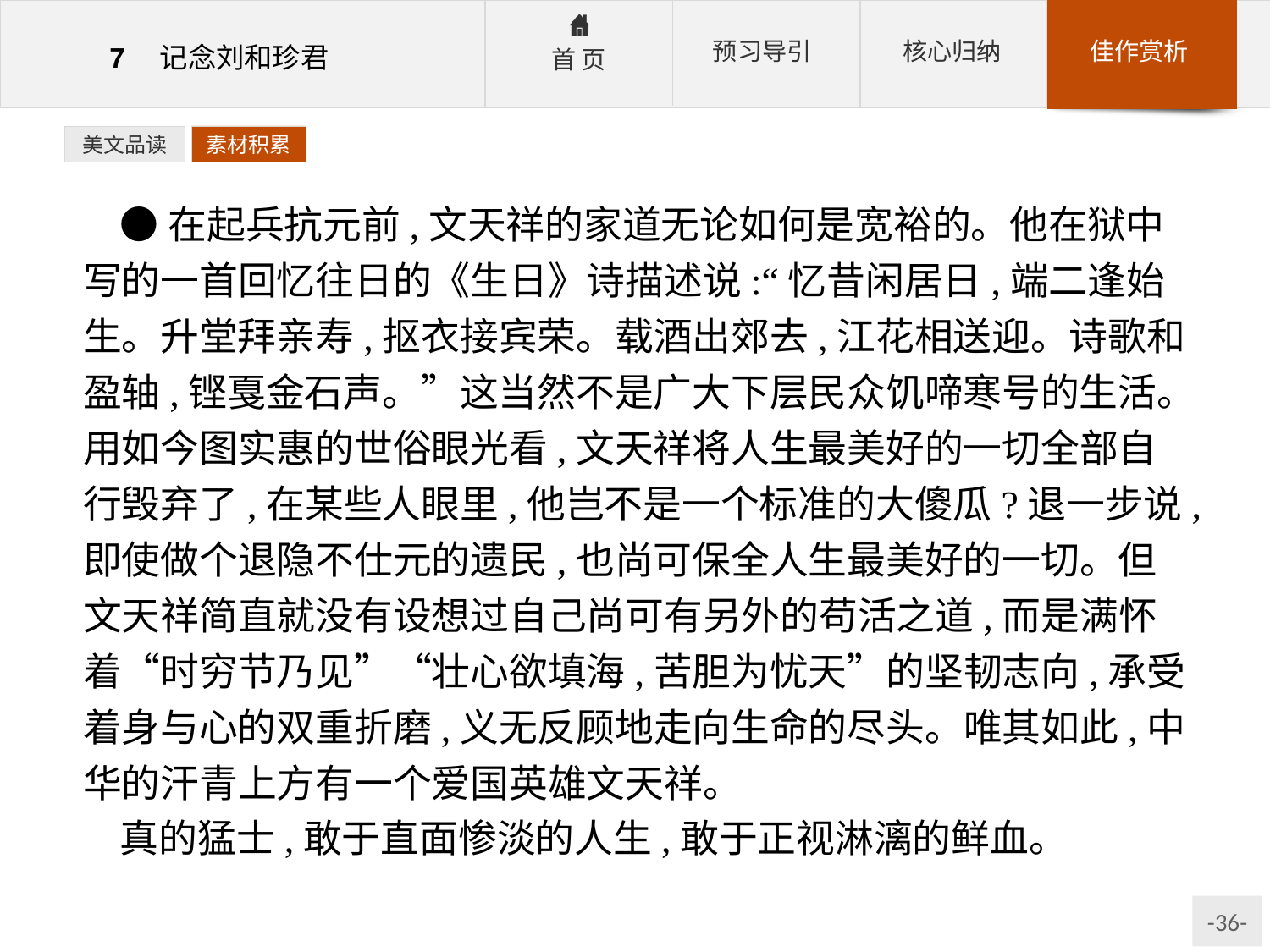

美文品读
素材积累
●在起兵抗元前,文天祥的家道无论如何是宽裕的。他在狱中写的一首回忆往日的《生日》诗描述说:“忆昔闲居日,端二逢始生。升堂拜亲寿,抠衣接宾荣。载酒出郊去,江花相送迎。诗歌和盈轴,铿戛金石声。”这当然不是广大下层民众饥啼寒号的生活。用如今图实惠的世俗眼光看,文天祥将人生最美好的一切全部自行毁弃了,在某些人眼里,他岂不是一个标准的大傻瓜?退一步说,即使做个退隐不仕元的遗民,也尚可保全人生最美好的一切。但文天祥简直就没有设想过自己尚可有另外的苟活之道,而是满怀着“时穷节乃见”“壮心欲填海,苦胆为忧天”的坚韧志向,承受着身与心的双重折磨,义无反顾地走向生命的尽头。唯其如此,中华的汗青上方有一个爱国英雄文天祥。
真的猛士,敢于直面惨淡的人生,敢于正视淋漓的鲜血。